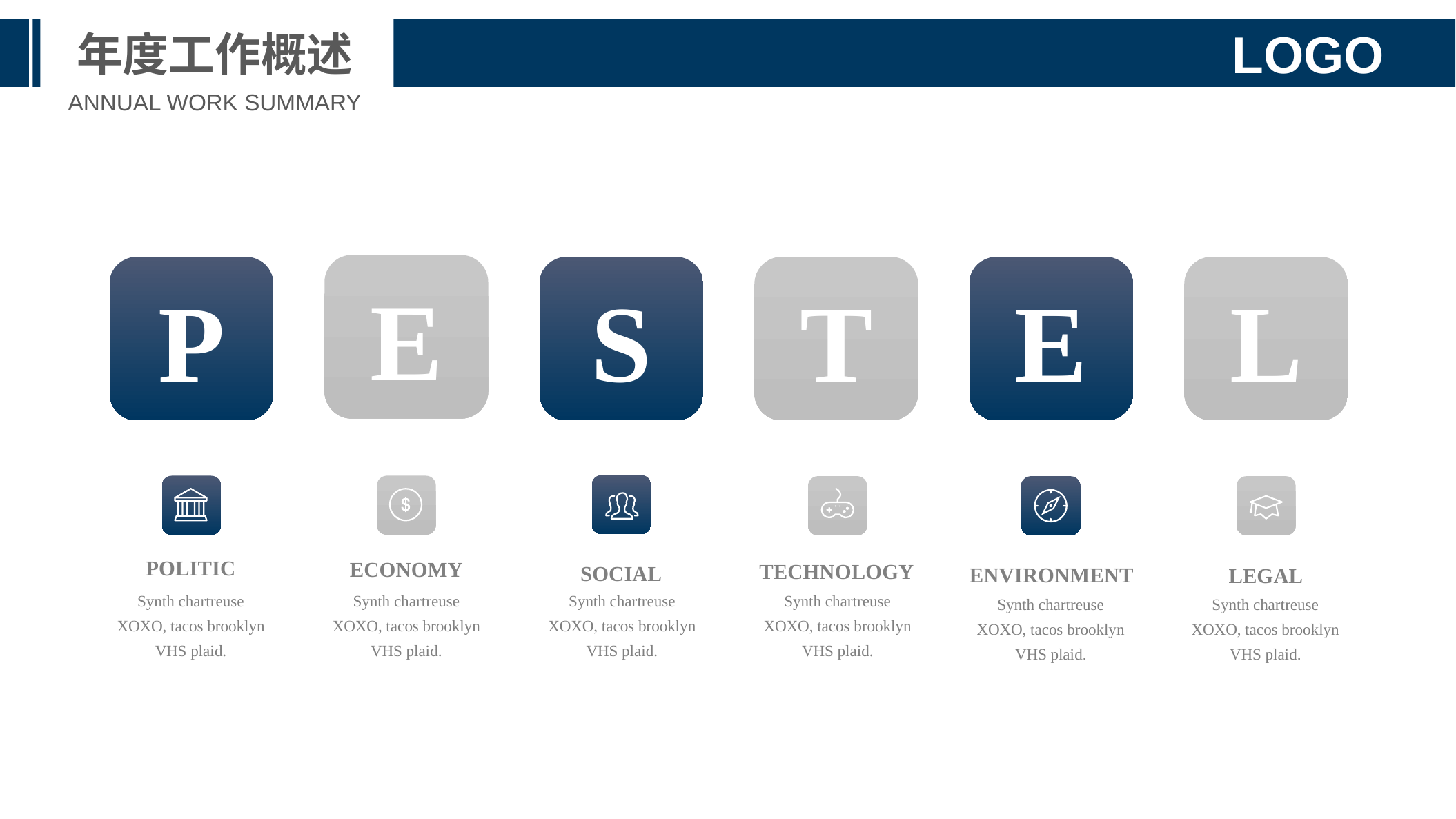

年度工作概述
LOGO
ANNUAL WORK SUMMARY
E
P
S
T
E
L

SOCIAL
Synth chartreuse XOXO, tacos brooklyn VHS plaid.

POLITIC
Synth chartreuse XOXO, tacos brooklyn VHS plaid.

Synth chartreuse XOXO, tacos brooklyn VHS plaid.
ECONOMY

TECHNOLOGY
Synth chartreuse XOXO, tacos brooklyn VHS plaid.

ENVIRONMENT
Synth chartreuse XOXO, tacos brooklyn VHS plaid.

LEGAL
Synth chartreuse XOXO, tacos brooklyn VHS plaid.